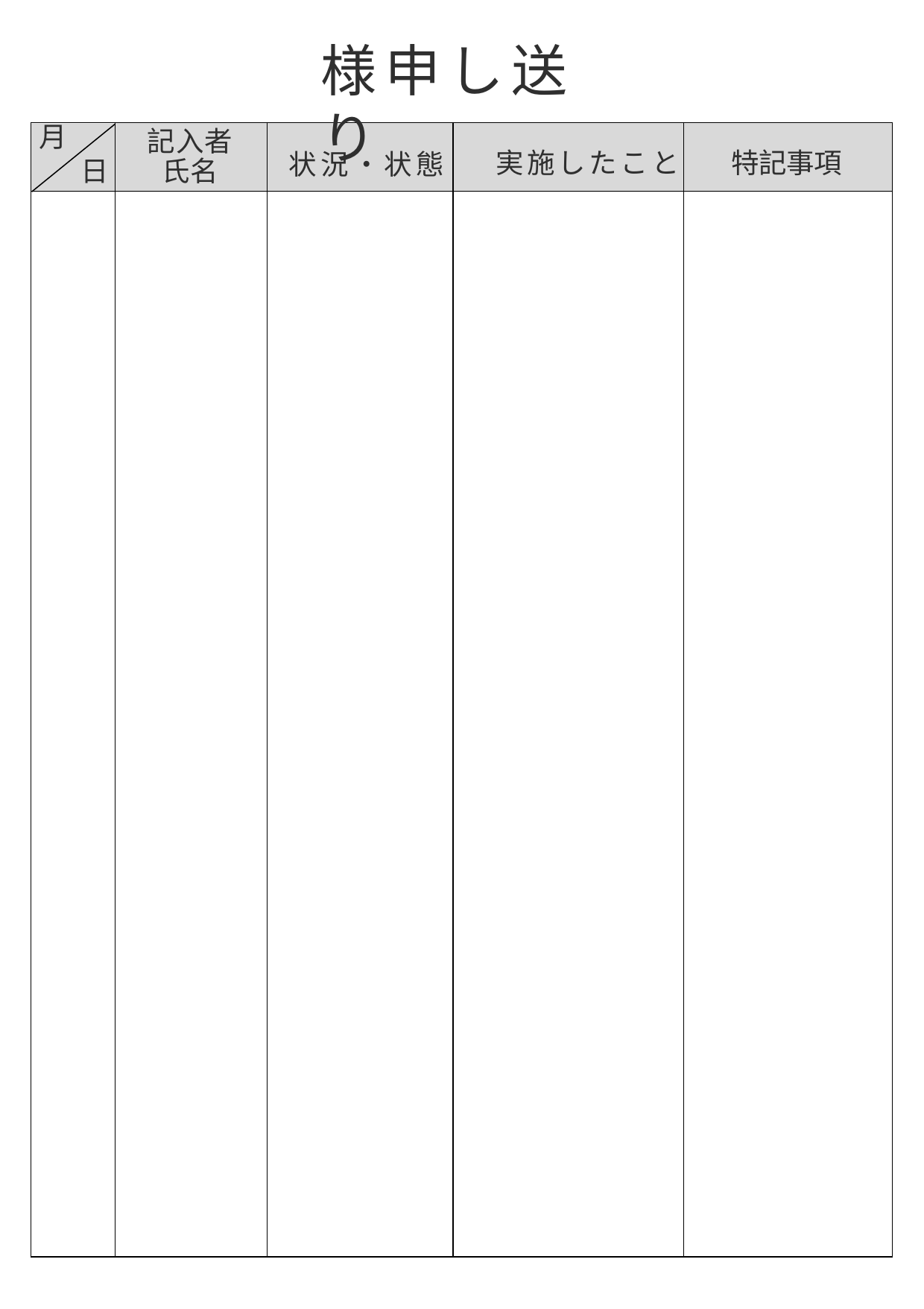

# 様申し送り
| 月 日 | 記入者氏名 | 状況・状態 | 実施したこと | 特記事項 |
| --- | --- | --- | --- | --- |
|  |  |  |  |  |